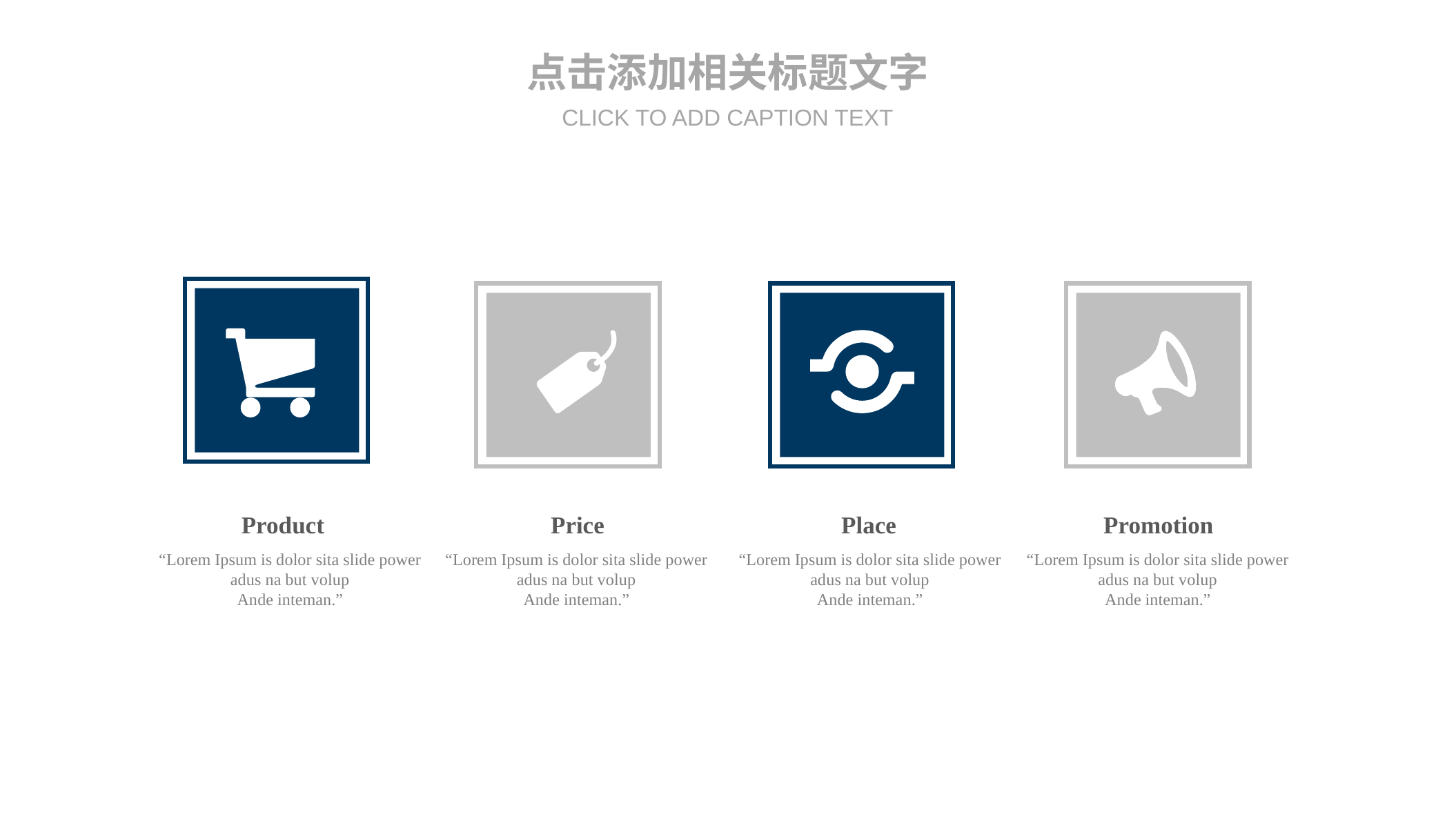

点击添加相关标题文字
CLICK TO ADD CAPTION TEXT

Product
Price
Place
Promotion
“Lorem Ipsum is dolor sita slide power adus na but volup
Ande inteman.”
“Lorem Ipsum is dolor sita slide power adus na but volup
Ande inteman.”
“Lorem Ipsum is dolor sita slide power adus na but volup
Ande inteman.”
“Lorem Ipsum is dolor sita slide power adus na but volup
Ande inteman.”